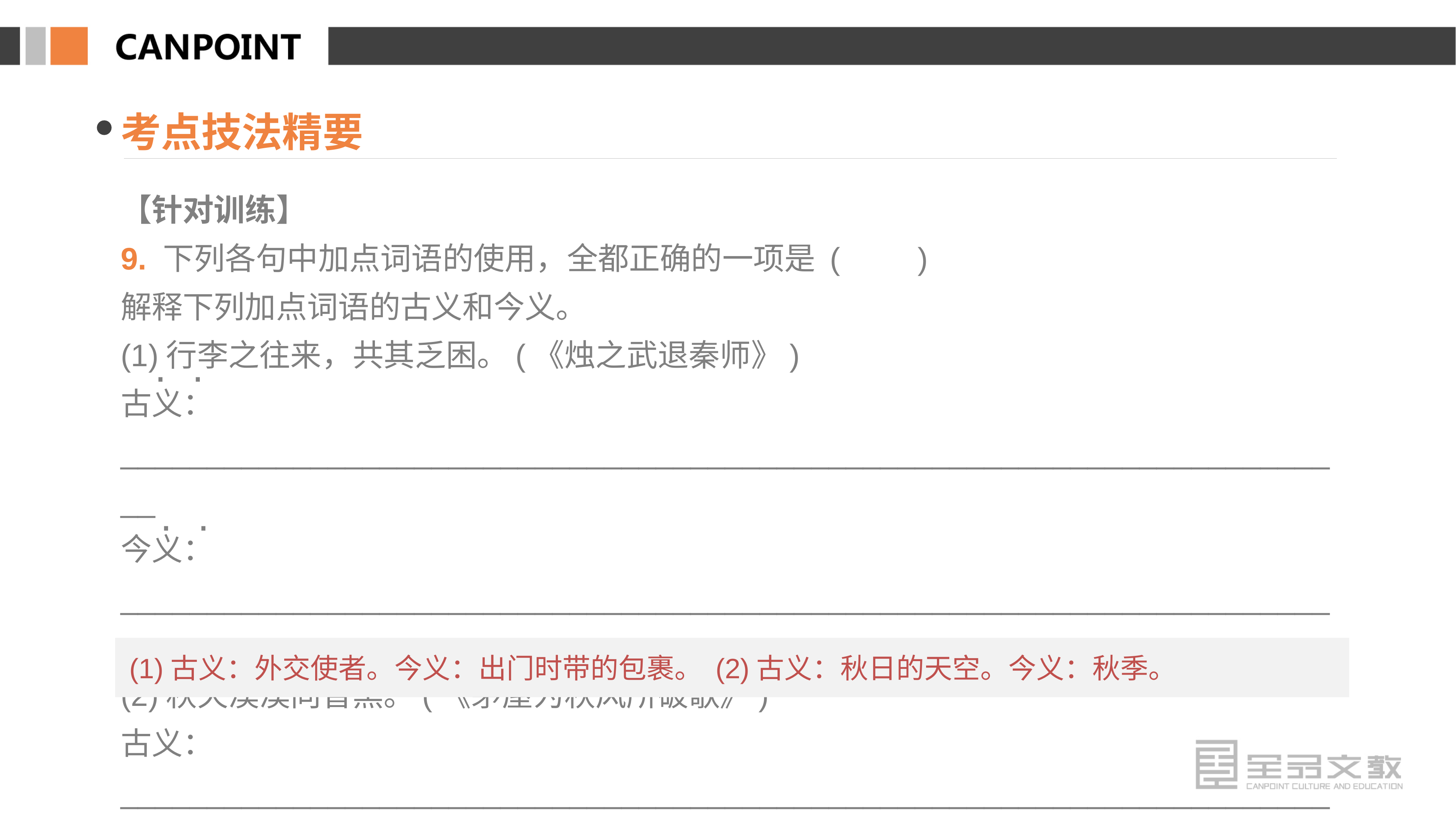

考点技法精要

【针对训练】
9. 下列各句中加点词语的使用，全都正确的一项是 (　　)
解释下列加点词语的古义和今义。
(1)行李之往来，共其乏困。(《烛之武退秦师》)
古义：________________________________________________________________________
今义：________________________________________________________________________
(2)秋天漠漠向昏黑。(《茅屋为秋风所破歌》)
古义：________________________________________________________________________
今义：________________________________________________________________________
·  ·
·  ·

(1)古义：外交使者。今义：出门时带的包裹。 (2)古义：秋日的天空。今义：秋季。